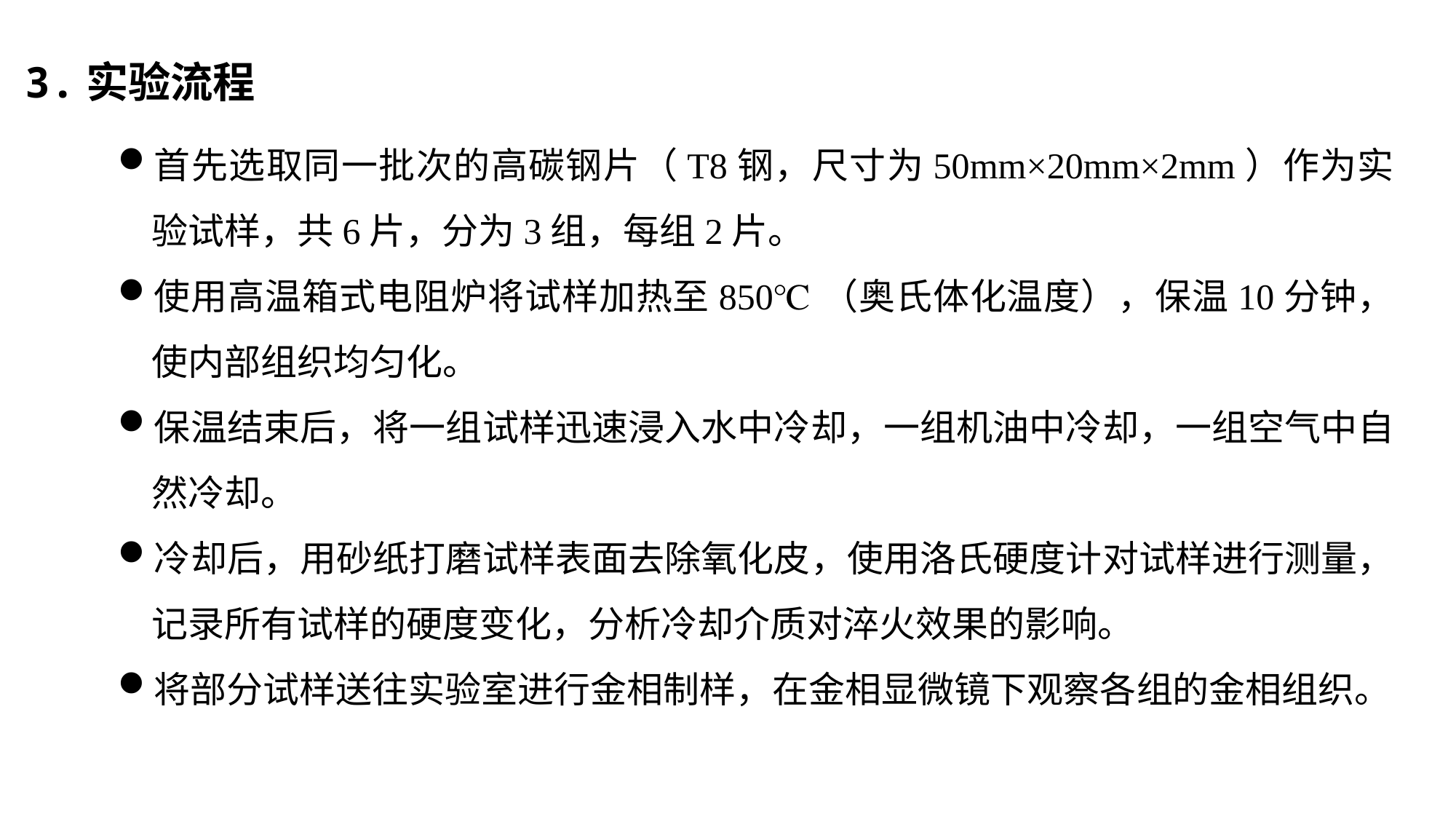

3.实验流程
首先选取同一批次的高碳钢片（T8钢，尺寸为50mm×20mm×2mm）作为实验试样，共6片，分为3组，每组2片。
使用高温箱式电阻炉将试样加热至850℃（奥氏体化温度），保温10分钟，使内部组织均匀化。
保温结束后，将一组试样迅速浸入水中冷却，一组机油中冷却，一组空气中自然冷却。
冷却后，用砂纸打磨试样表面去除氧化皮，使用洛氏硬度计对试样进行测量，记录所有试样的硬度变化，分析冷却介质对淬火效果的影响。
将部分试样送往实验室进行金相制样，在金相显微镜下观察各组的金相组织。